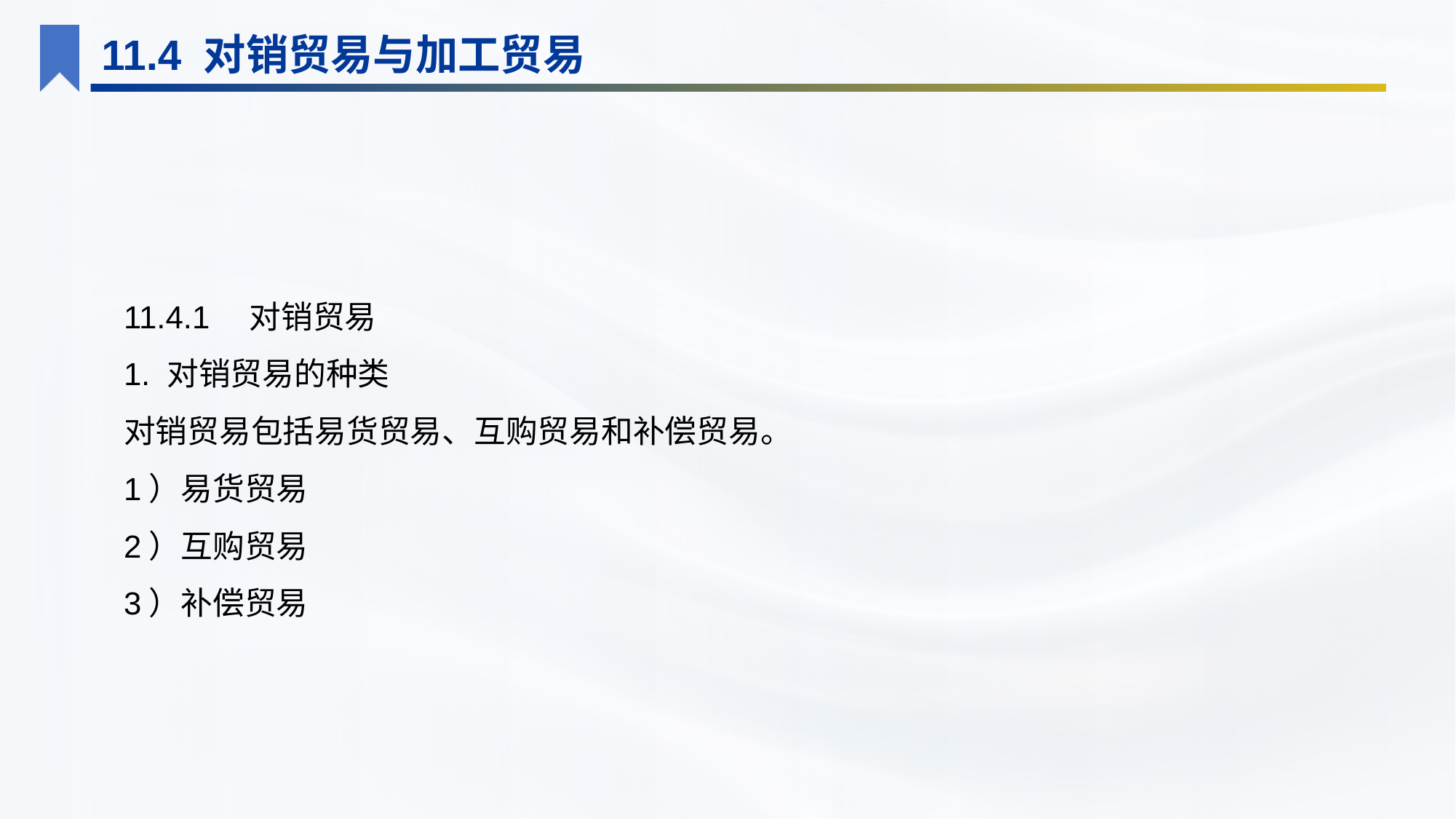

11.4 对销贸易与加工贸易
11.4.1　对销贸易
1. 对销贸易的种类
对销贸易包括易货贸易、互购贸易和补偿贸易。
1）易货贸易
2）互购贸易
3）补偿贸易